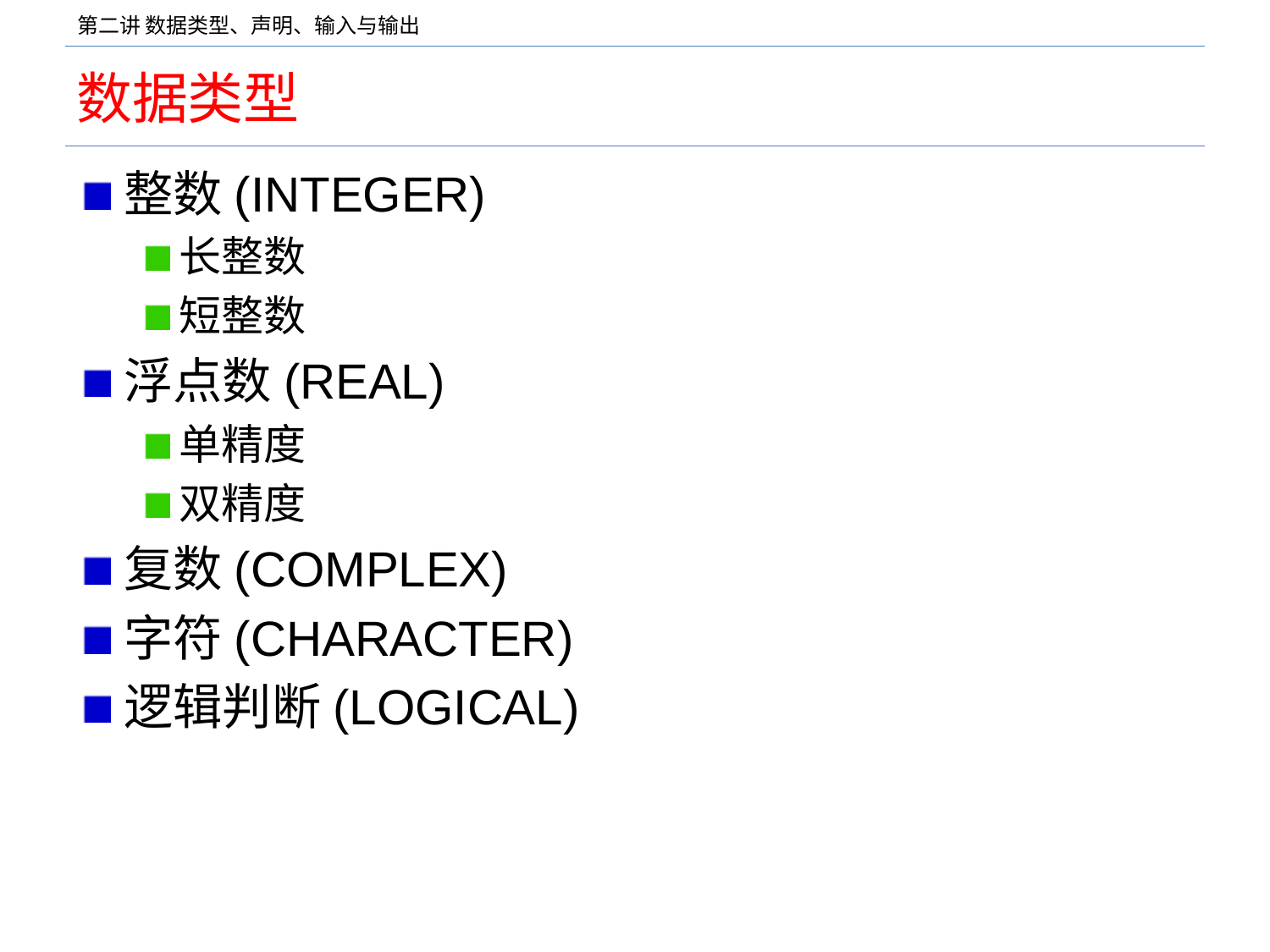

# 数据类型
整数(INTEGER)
长整数
短整数
浮点数(REAL)
单精度
双精度
复数(COMPLEX)
字符(CHARACTER)
逻辑判断(LOGICAL)